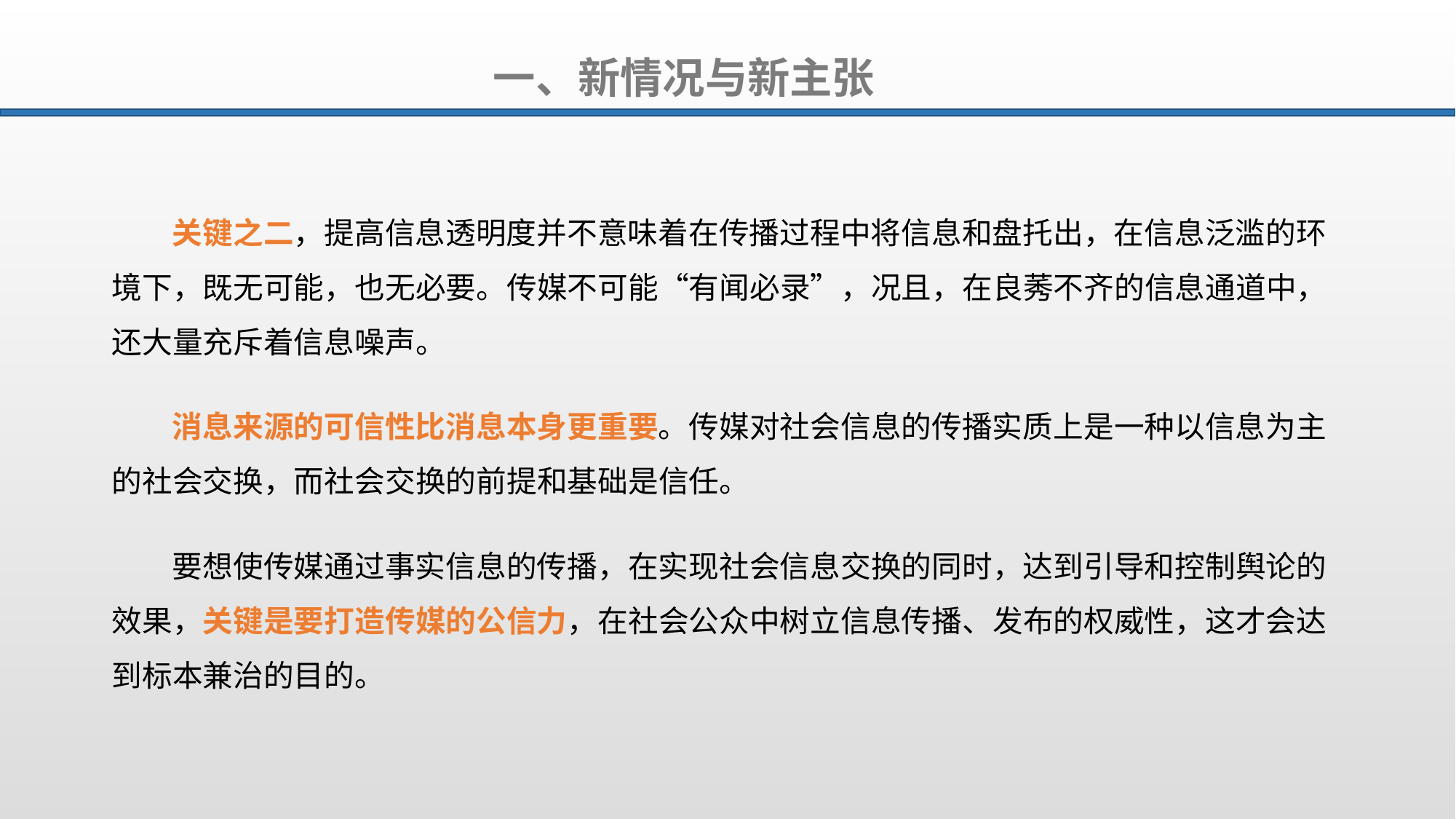

一、新情况与新主张

关键之二，提高信息透明度并不意味着在传播过程中将信息和盘托出，在信息泛滥的环境下，既无可能，也无必要。传媒不可能“有闻必录”，况且，在良莠不齐的信息通道中，还大量充斥着信息噪声。
消息来源的可信性比消息本身更重要。传媒对社会信息的传播实质上是一种以信息为主的社会交换，而社会交换的前提和基础是信任。
要想使传媒通过事实信息的传播，在实现社会信息交换的同时，达到引导和控制舆论的效果，关键是要打造传媒的公信力，在社会公众中树立信息传播、发布的权威性，这才会达到标本兼治的目的。